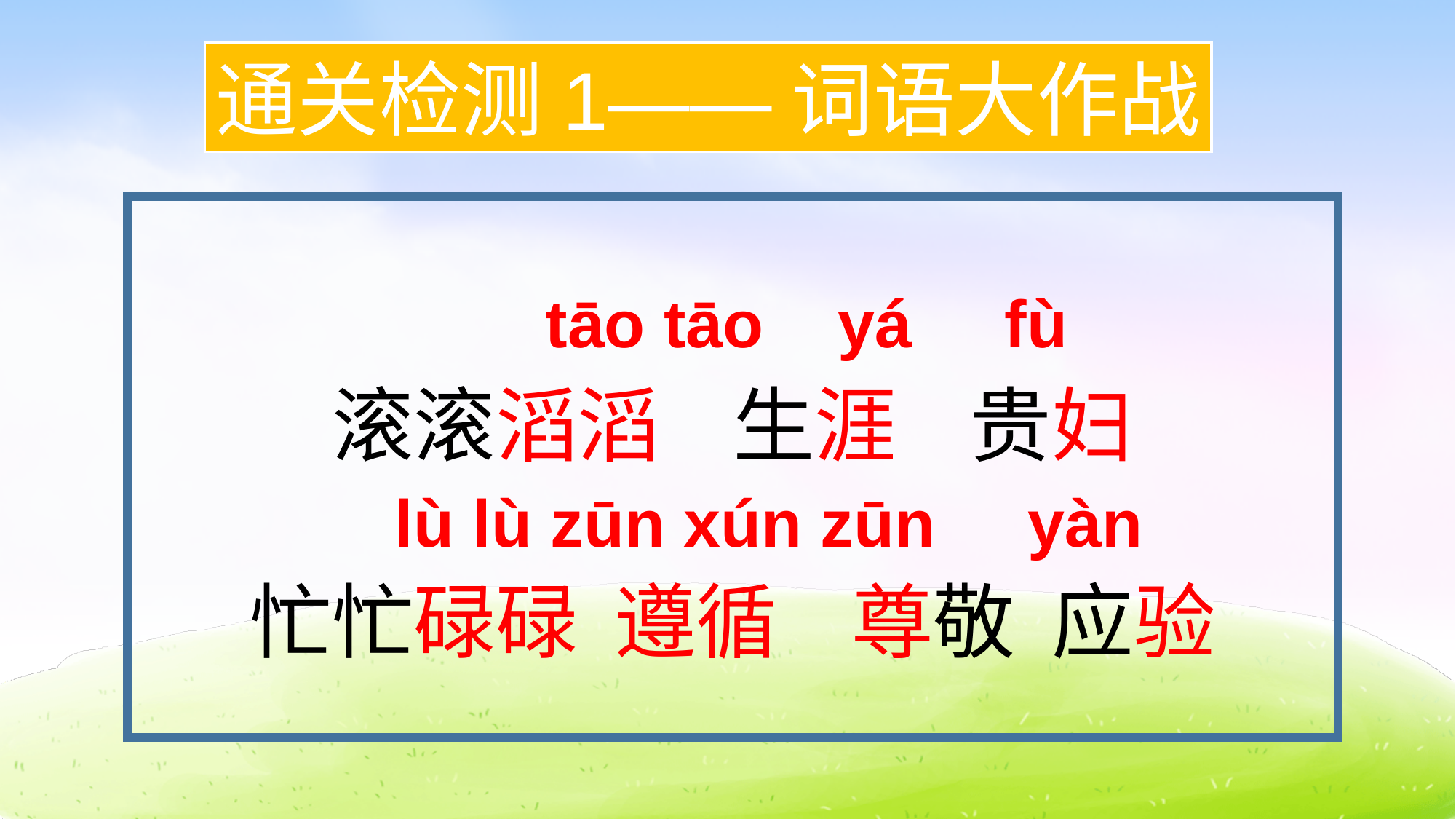

通关检测1——词语大作战

滚滚滔滔    生涯    贵妇
忙忙碌碌  遵循    尊敬  应验
tāo tāo    yá     fù
lù lù zūn xún zūn     yàn